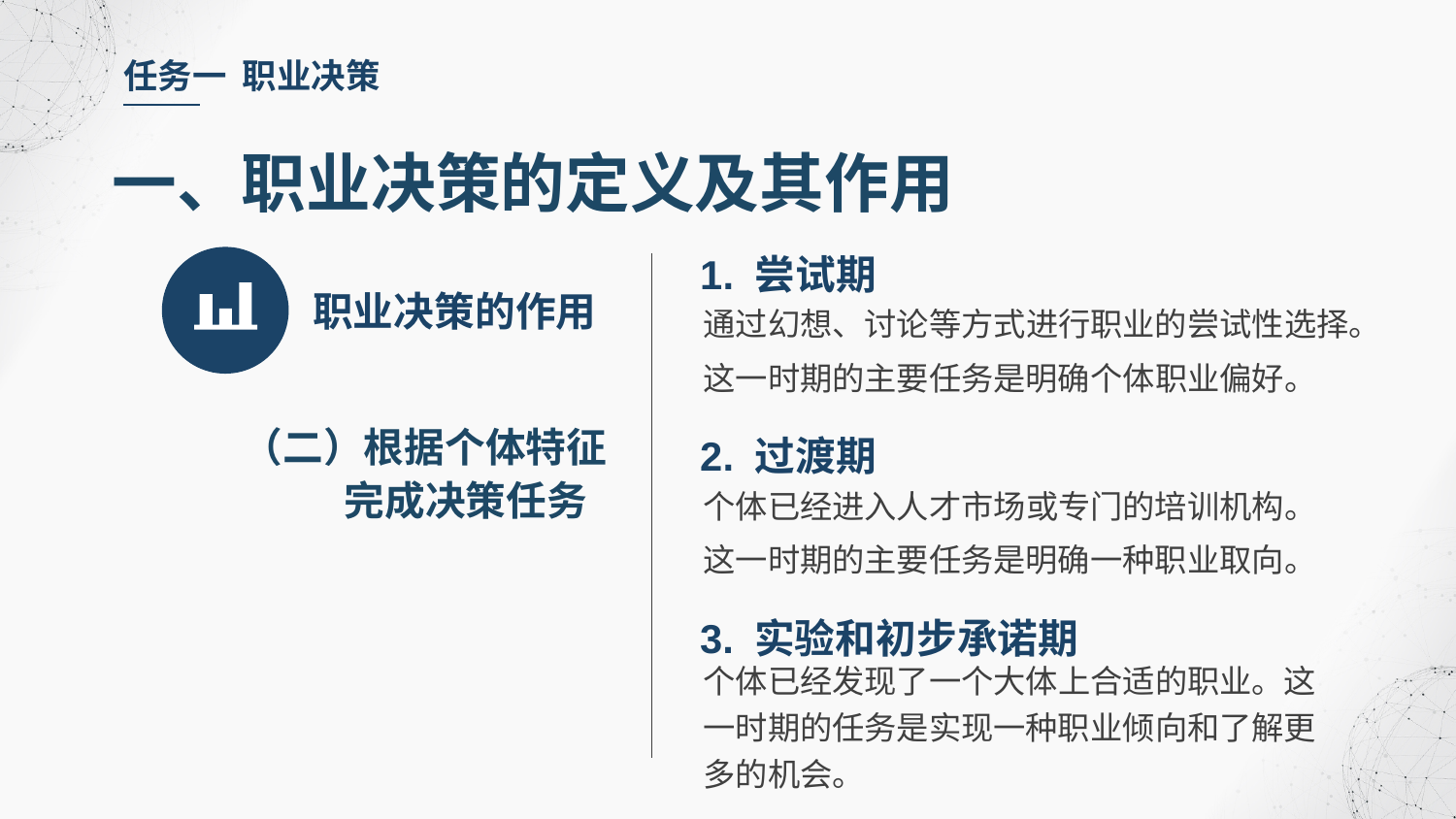

任务一  职业决策
一、职业决策的定义及其作用
1. 尝试期

通过幻想、讨论等方式进行职业的尝试性选择。这一时期的主要任务是明确个体职业偏好。
职业决策的作用
（二）根据个体特征
          完成决策任务

2. 过渡期
个体已经进入人才市场或专门的培训机构。这一时期的主要任务是明确一种职业取向。
3. 实验和初步承诺期
个体已经发现了一个大体上合适的职业。这一时期的任务是实现一种职业倾向和了解更多的机会。